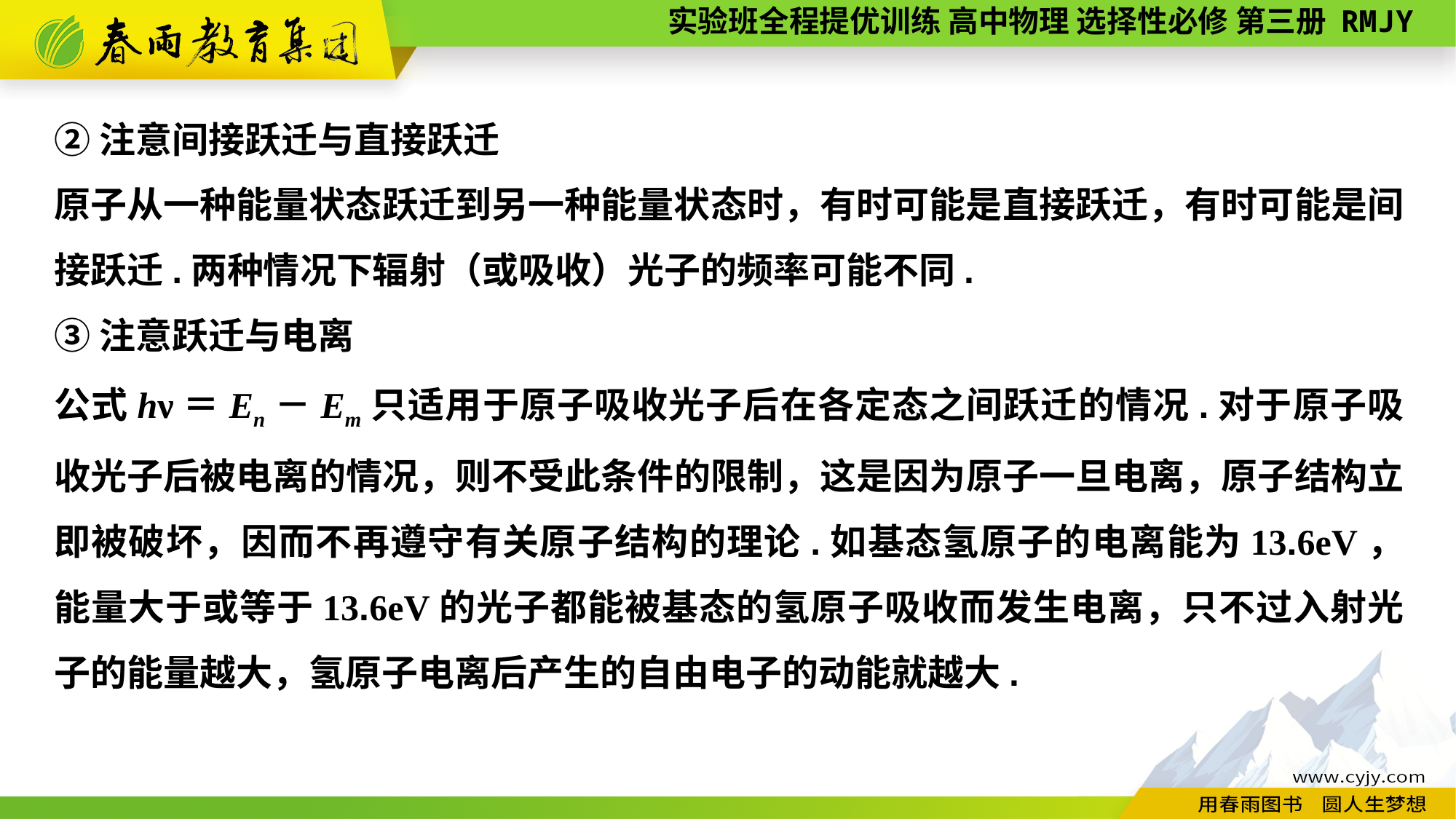

②注意间接跃迁与直接跃迁
原子从一种能量状态跃迁到另一种能量状态时，有时可能是直接跃迁，有时可能是间接跃迁.两种情况下辐射（或吸收）光子的频率可能不同.
③注意跃迁与电离
公式hν＝En－Em只适用于原子吸收光子后在各定态之间跃迁的情况.对于原子吸收光子后被电离的情况，则不受此条件的限制，这是因为原子一旦电离，原子结构立即被破坏，因而不再遵守有关原子结构的理论.如基态氢原子的电离能为13.6eV，能量大于或等于13.6eV的光子都能被基态的氢原子吸收而发生电离，只不过入射光子的能量越大，氢原子电离后产生的自由电子的动能就越大.